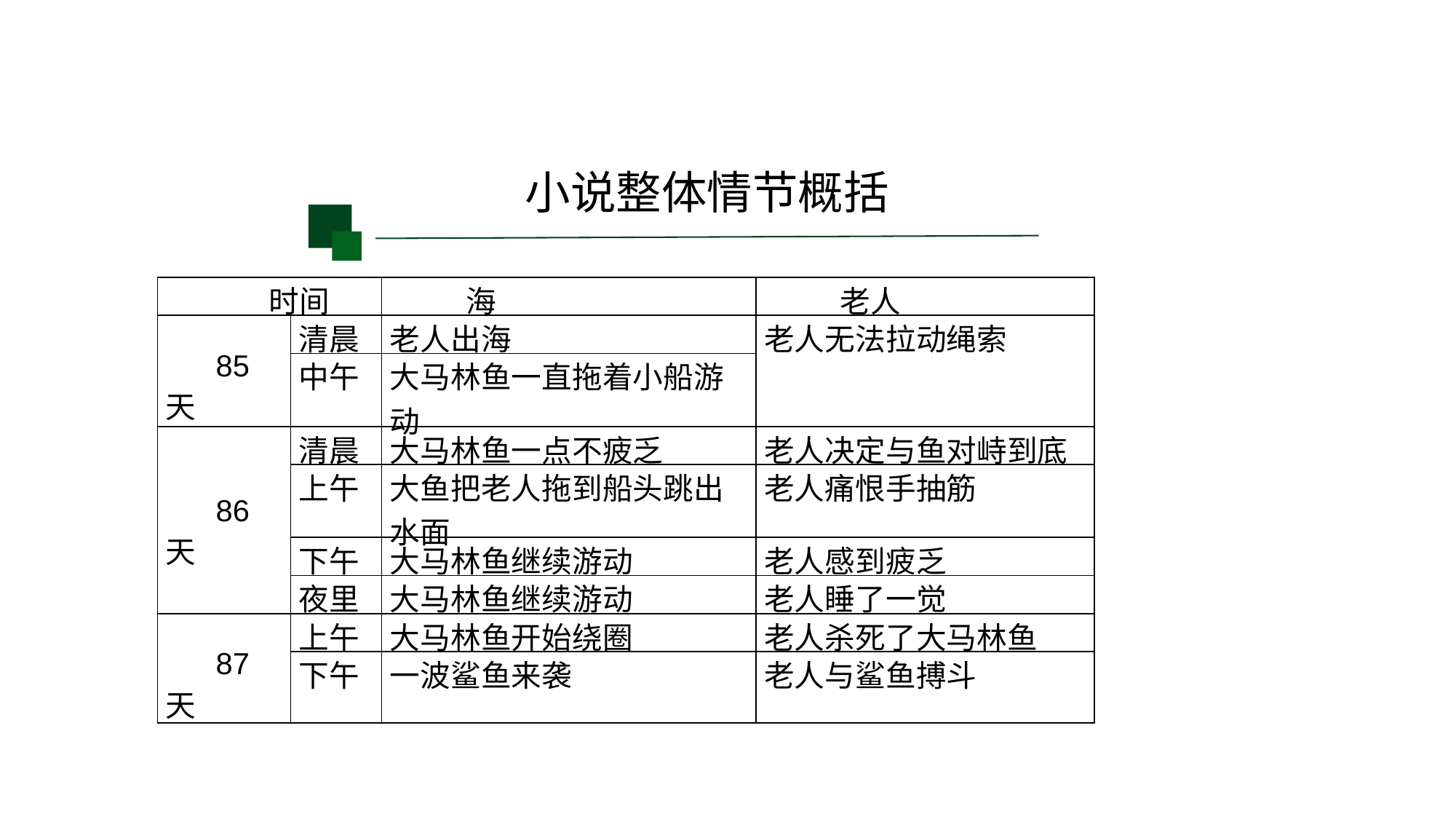

小说整体情节概括

| 时间 |  | 海 | 老人 |
| --- | --- | --- | --- |
| 85天 | 清晨 | 老人出海 | 老人无法拉动绳索 |
|  | 中午 | 大马林鱼一直拖着小船游动 |  |
| 86天 | 清晨 | 大马林鱼一点不疲乏 | 老人决定与鱼对峙到底 |
|  | 上午 | 大鱼把老人拖到船头跳出水面 | 老人痛恨手抽筋 |
|  | 下午 | 大马林鱼继续游动 | 老人感到疲乏 |
|  | 夜里 | 大马林鱼继续游动 | 老人睡了一觉 |
| 87天 | 上午 | 大马林鱼开始绕圈 | 老人杀死了大马林鱼 |
|  | 下午 | 一波鲨鱼来袭 | 老人与鲨鱼搏斗 |